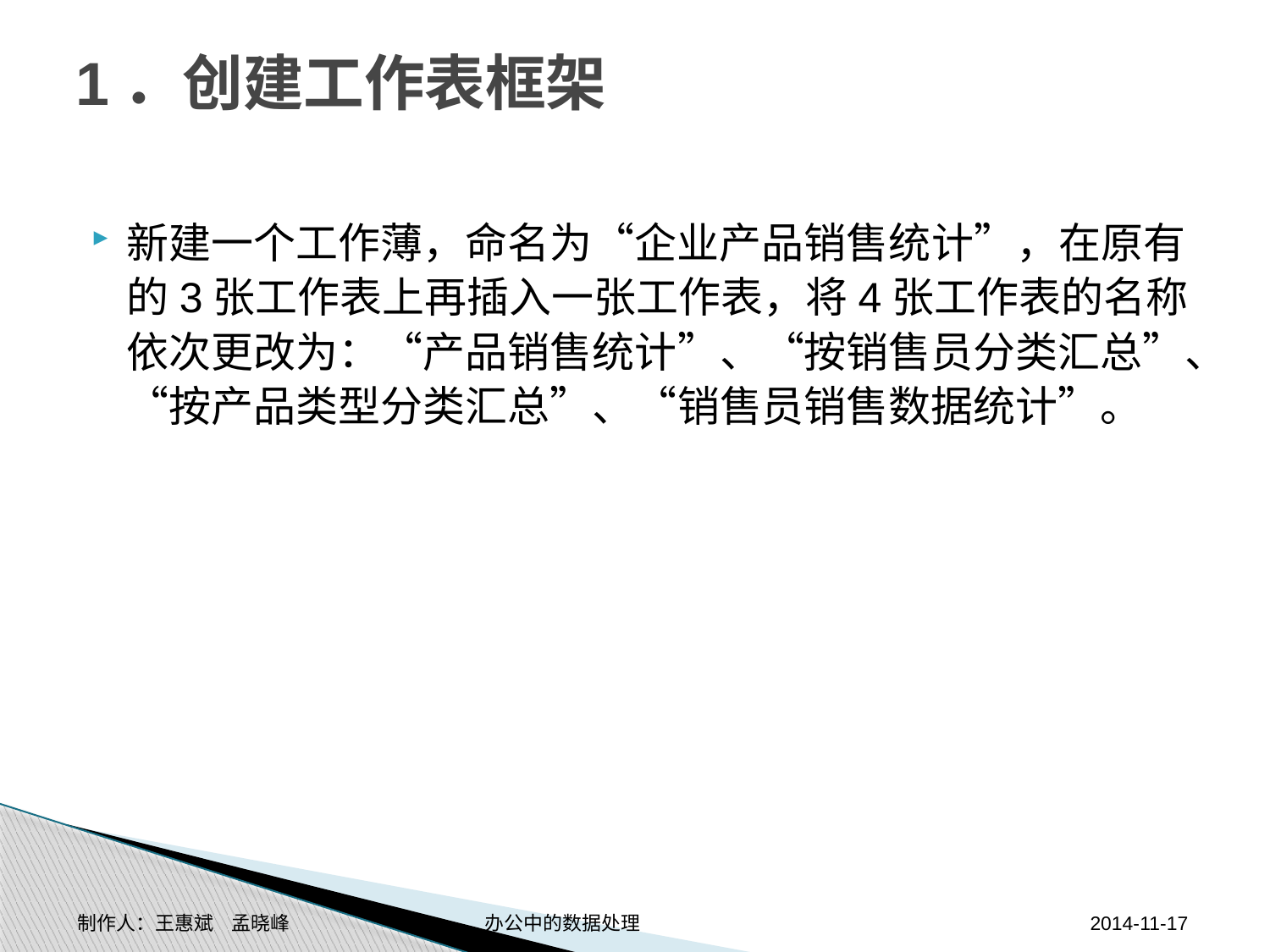

# 1．创建工作表框架
新建一个工作薄，命名为“企业产品销售统计”，在原有的3张工作表上再插入一张工作表，将4张工作表的名称依次更改为：“产品销售统计”、“按销售员分类汇总”、“按产品类型分类汇总”、“销售员销售数据统计”。

制作人：王惠斌    孟晓峰                                            办公中的数据处理
2014-11-17